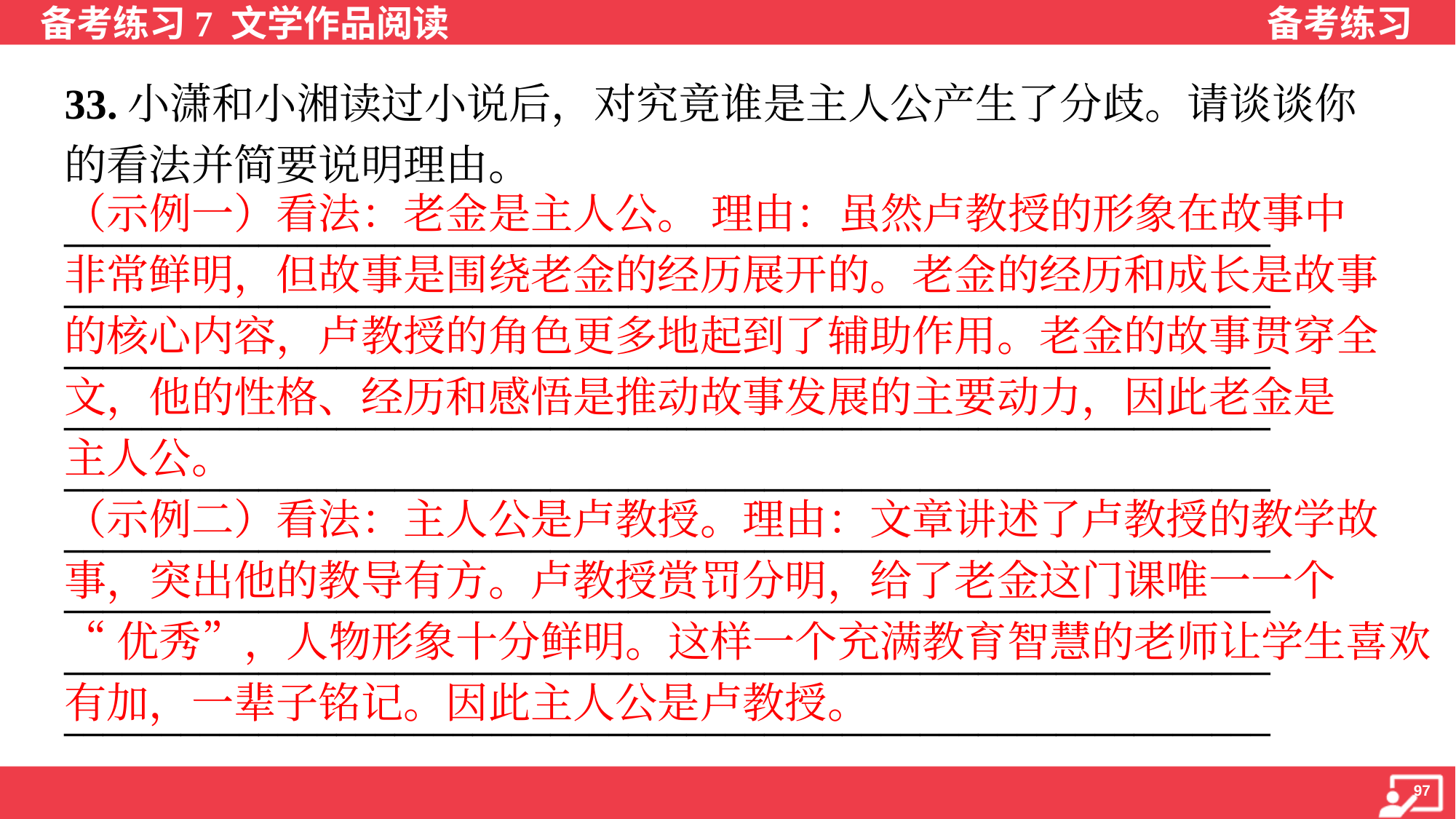

33.小潇和小湘读过小说后，对究竟谁是主人公产生了分歧。请谈谈你
的看法并简要说明理由。
______________________________________________________________
______________________________________________________________
______________________________________________________________
______________________________________________________________
______________________________________________________________
______________________________________________________________
______________________________________________________________
______________________________________________________________
______________________________________________________________
（示例一）看法：老金是主人公。 理由：虽然卢教授的形象在故事中
非常鲜明，但故事是围绕老金的经历展开的。老金的经历和成长是故事
的核心内容，卢教授的角色更多地起到了辅助作用。老金的故事贯穿全
文，他的性格、经历和感悟是推动故事发展的主要动力，因此老金是
主人公。
（示例二）看法：主人公是卢教授。理由：文章讲述了卢教授的教学故
事，突出他的教导有方。卢教授赏罚分明，给了老金这门课唯一一个
“优秀”，人物形象十分鲜明。这样一个充满教育智慧的老师让学生喜欢
有加，一辈子铭记。因此主人公是卢教授。